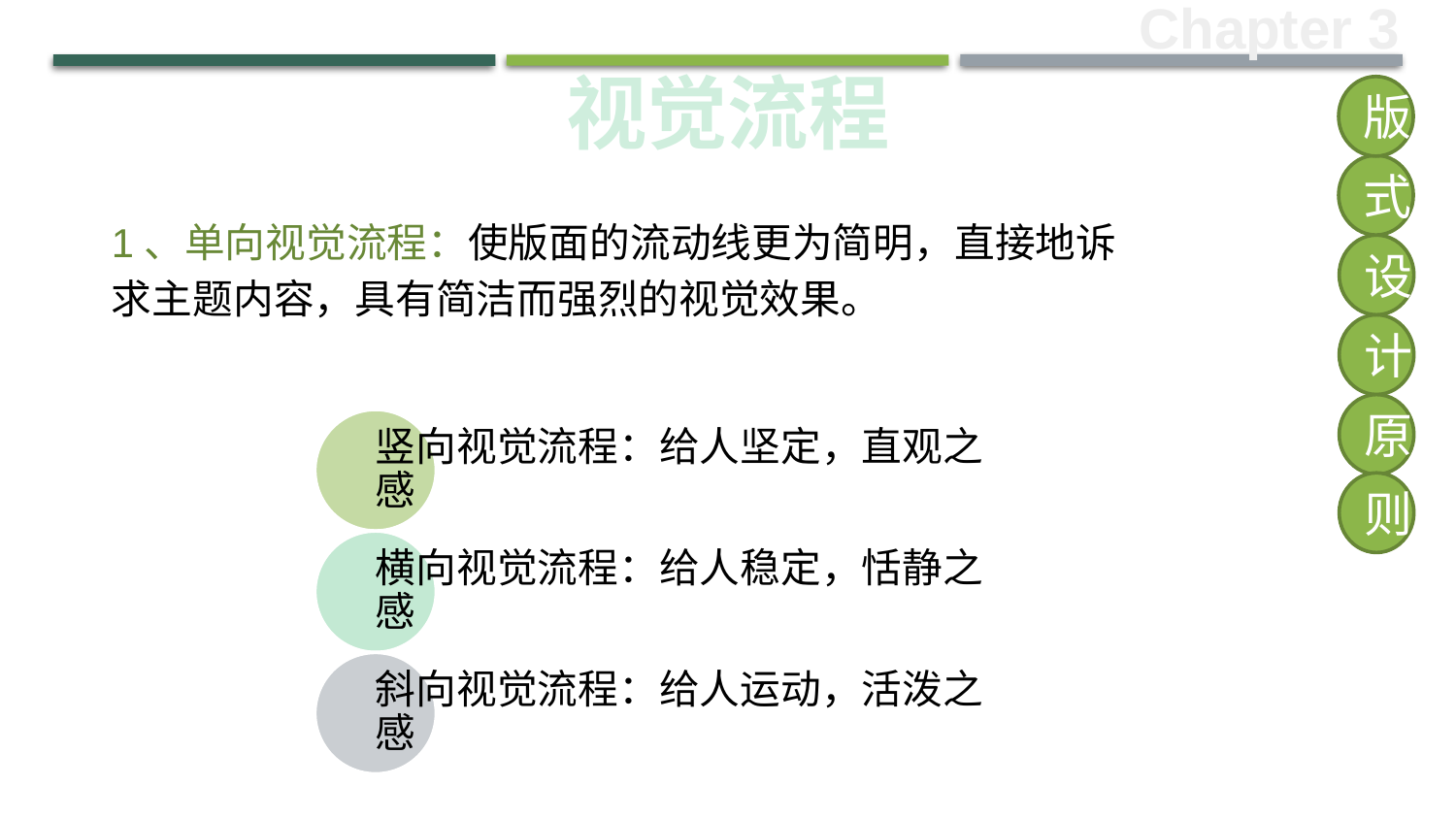

Chapter 3
视觉流程
版
式
1、单向视觉流程：使版面的流动线更为简明，直接地诉求主题内容，具有简洁而强烈的视觉效果。
设
计
原
竖向视觉流程：给人坚定，直观之感
横向视觉流程：给人稳定，恬静之感
斜向视觉流程：给人运动，活泼之感
则